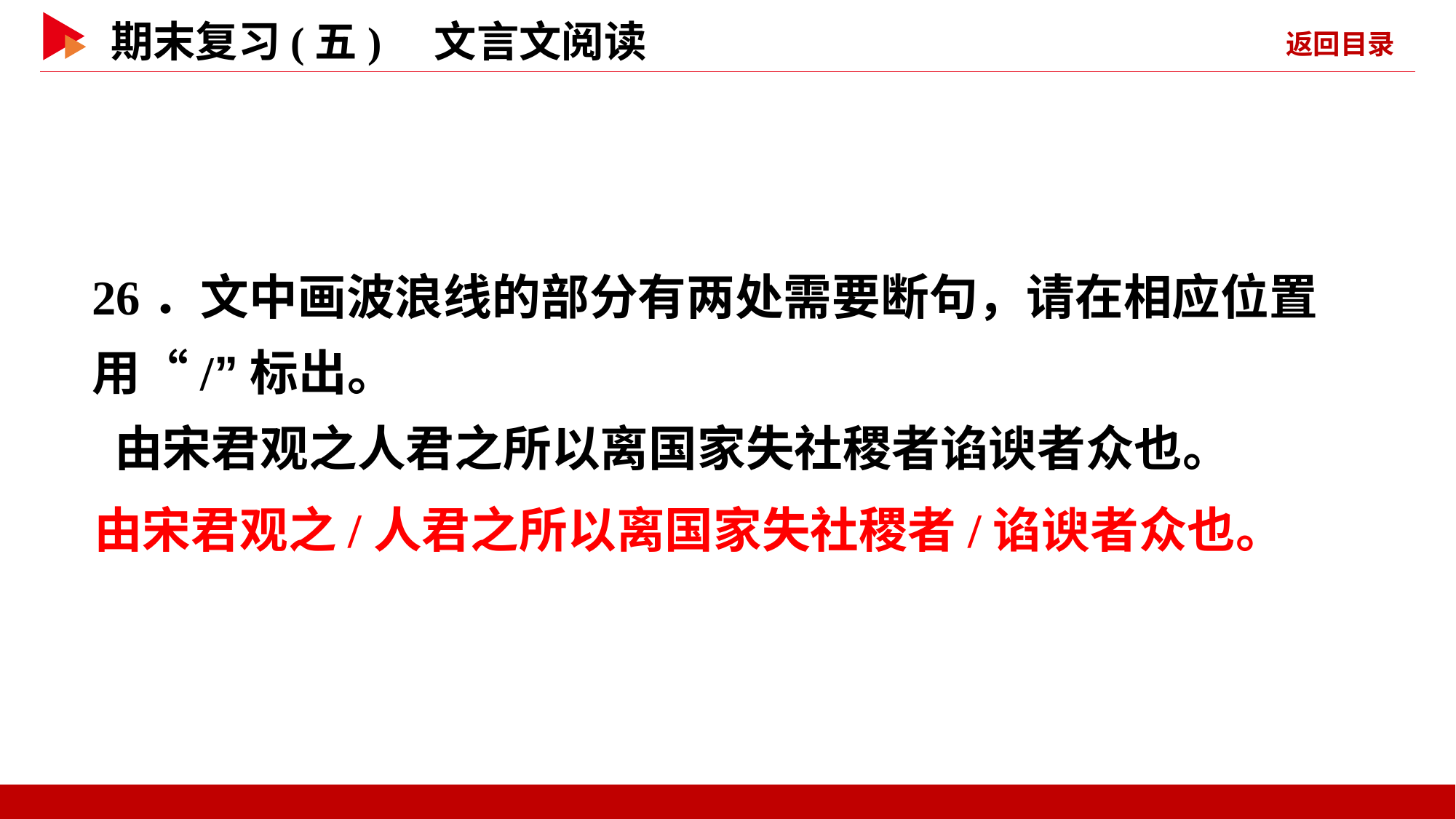

26．文中画波浪线的部分有两处需要断句，请在相应位置用“/”标出。
 由宋君观之人君之所以离国家失社稷者谄谀者众也。
 由宋君观之/人君之所以离国家失社稷者/谄谀者众也。